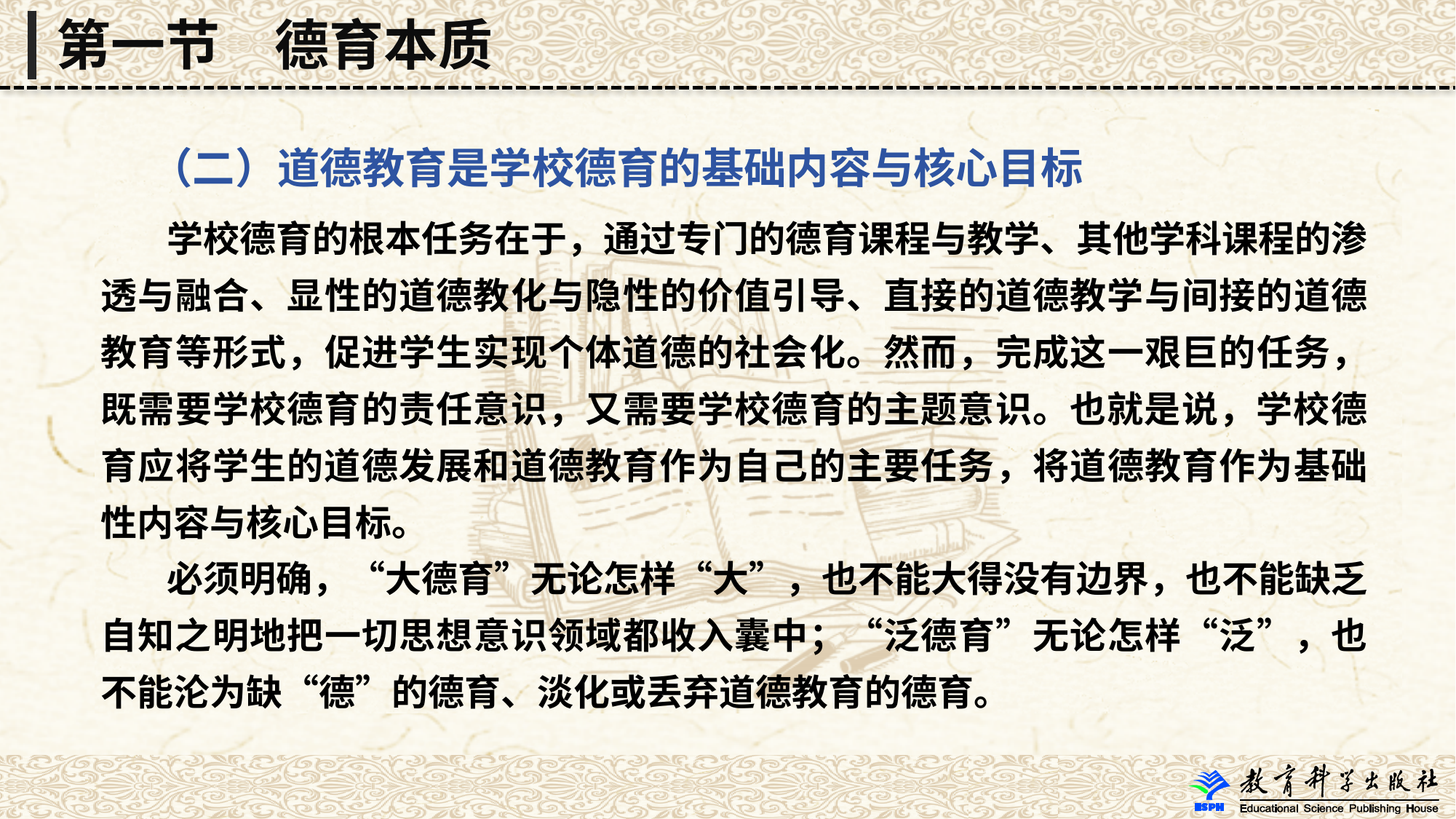

第一节　德育本质
     （二）道德教育是学校德育的基础内容与核心目标

       学校德育的根本任务在于，通过专门的德育课程与教学、其他学科课程的渗透与融合、显性的道德教化与隐性的价值引导、直接的道德教学与间接的道德教育等形式，促进学生实现个体道德的社会化。然而，完成这一艰巨的任务，既需要学校德育的责任意识，又需要学校德育的主题意识。也就是说，学校德育应将学生的道德发展和道德教育作为自己的主要任务，将道德教育作为基础性内容与核心目标。
       必须明确，“大德育”无论怎样“大”，也不能大得没有边界，也不能缺乏自知之明地把一切思想意识领域都收入囊中；“泛德育”无论怎样“泛”，也不能沦为缺“德”的德育、淡化或丢弃道德教育的德育。